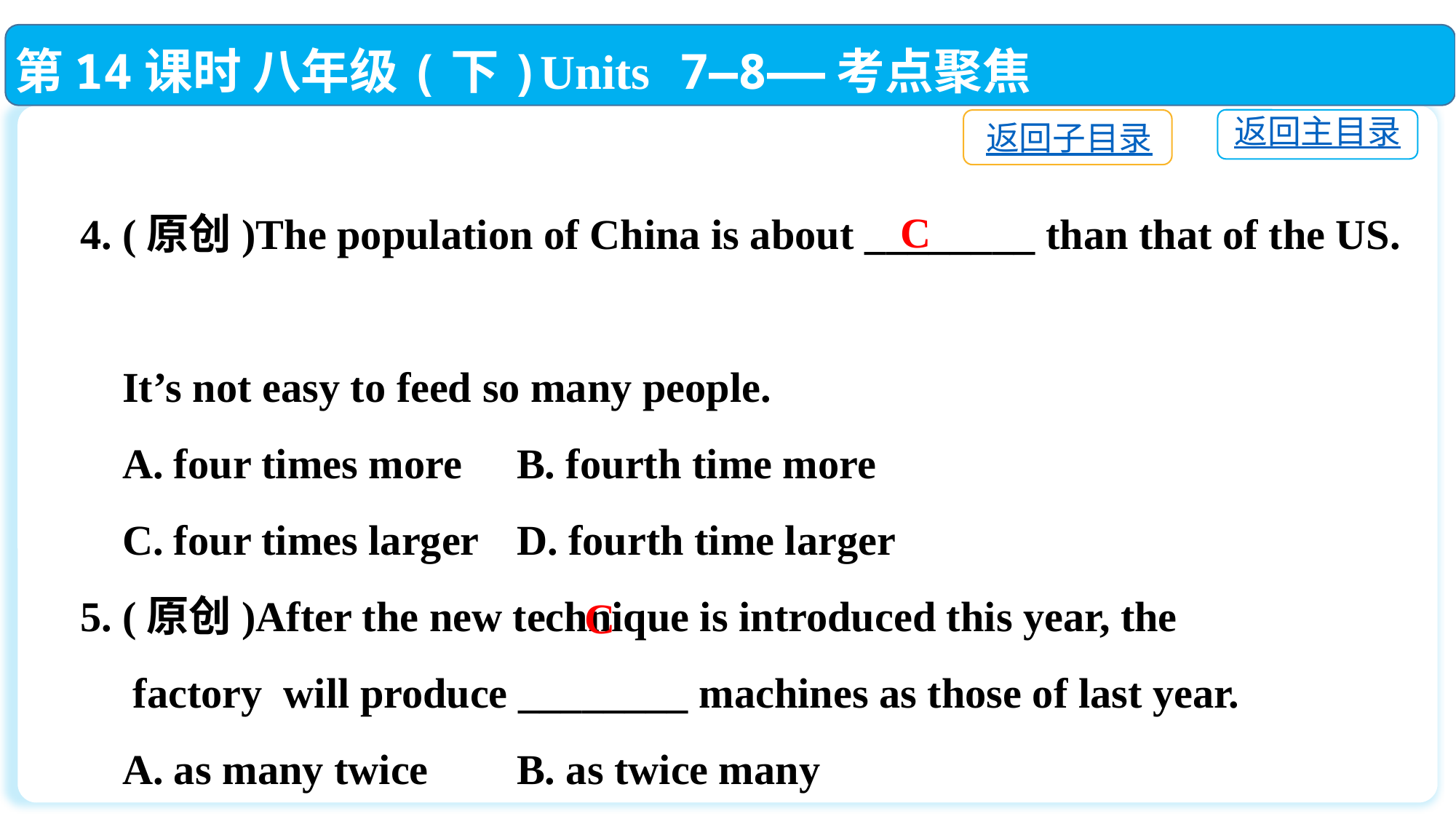

第14课时 八年级(下)Units 7—8——考点聚焦

返回主目录

返回子目录
4. (原创)The population of China is about ________ than that of the US.
    It’s not easy to feed so many people.
    A. four times more	B. fourth time more
    C. four times larger	D. fourth time larger
5. (原创)After the new technique is introduced this year, the
     factory  will produce ________ machines as those of last year.
    A. as many twice	B. as twice many
    C. twice as many	D. twice many as
C
C